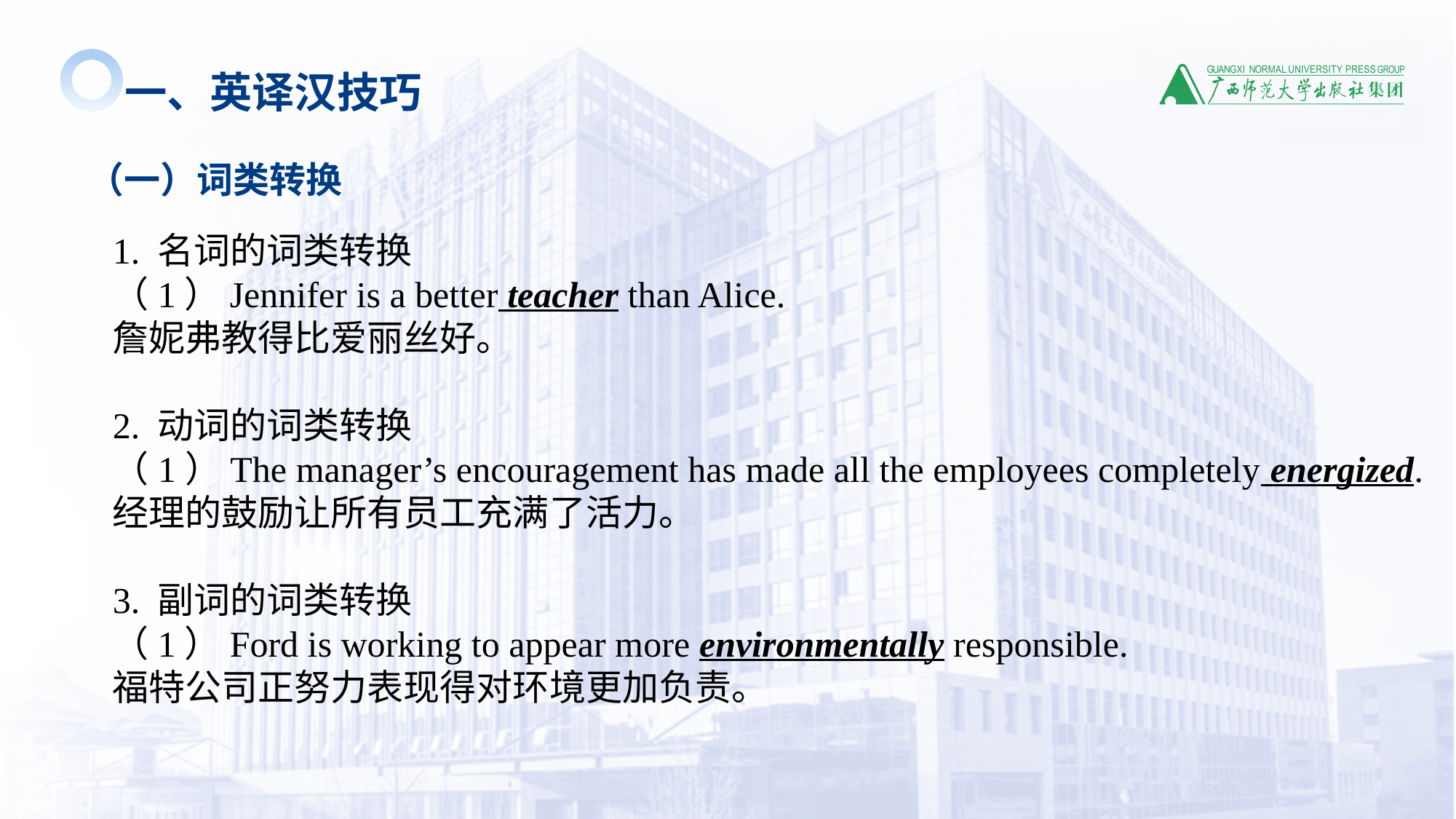

一、英译汉技巧
         （一）词类转换

1. 名词的词类转换
（1）Jennifer is a better teacher than Alice.
詹妮弗教得比爱丽丝好。

2. 动词的词类转换
（1）The manager’s encouragement has made all the employees completely energized.
经理的鼓励让所有员工充满了活力。

3. 副词的词类转换
（1）Ford is working to appear more environmentally responsible.
福特公司正努力表现得对环境更加负责。